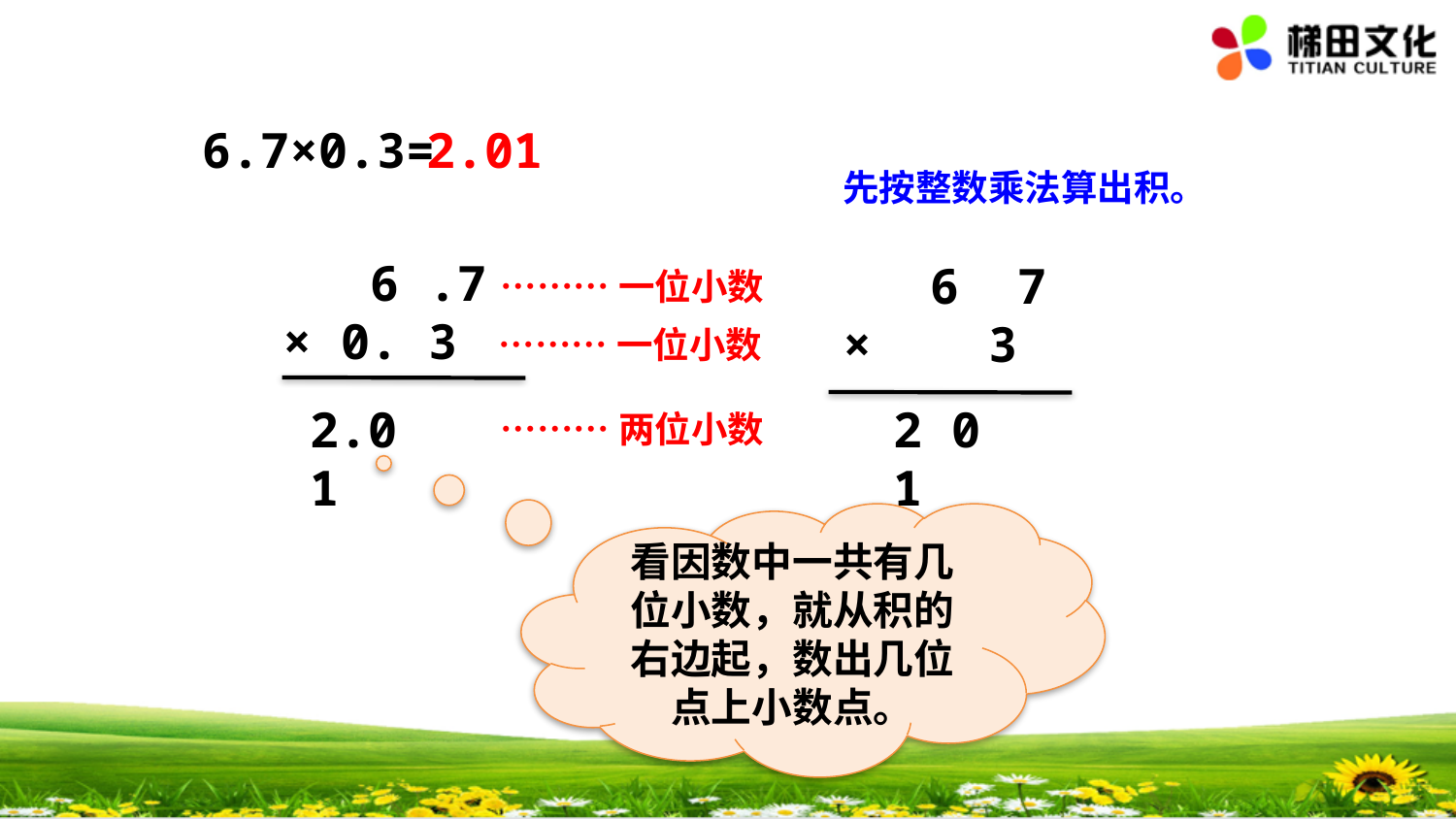

6.7×0.3=
2.01
先按整数乘法算出积。
   6 .7
× 0. 3
   6  7
×    3
………一位小数
………一位小数
2.0  1
2 0 1
………两位小数
看因数中一共有几位小数，就从积的右边起，数出几位点上小数点。